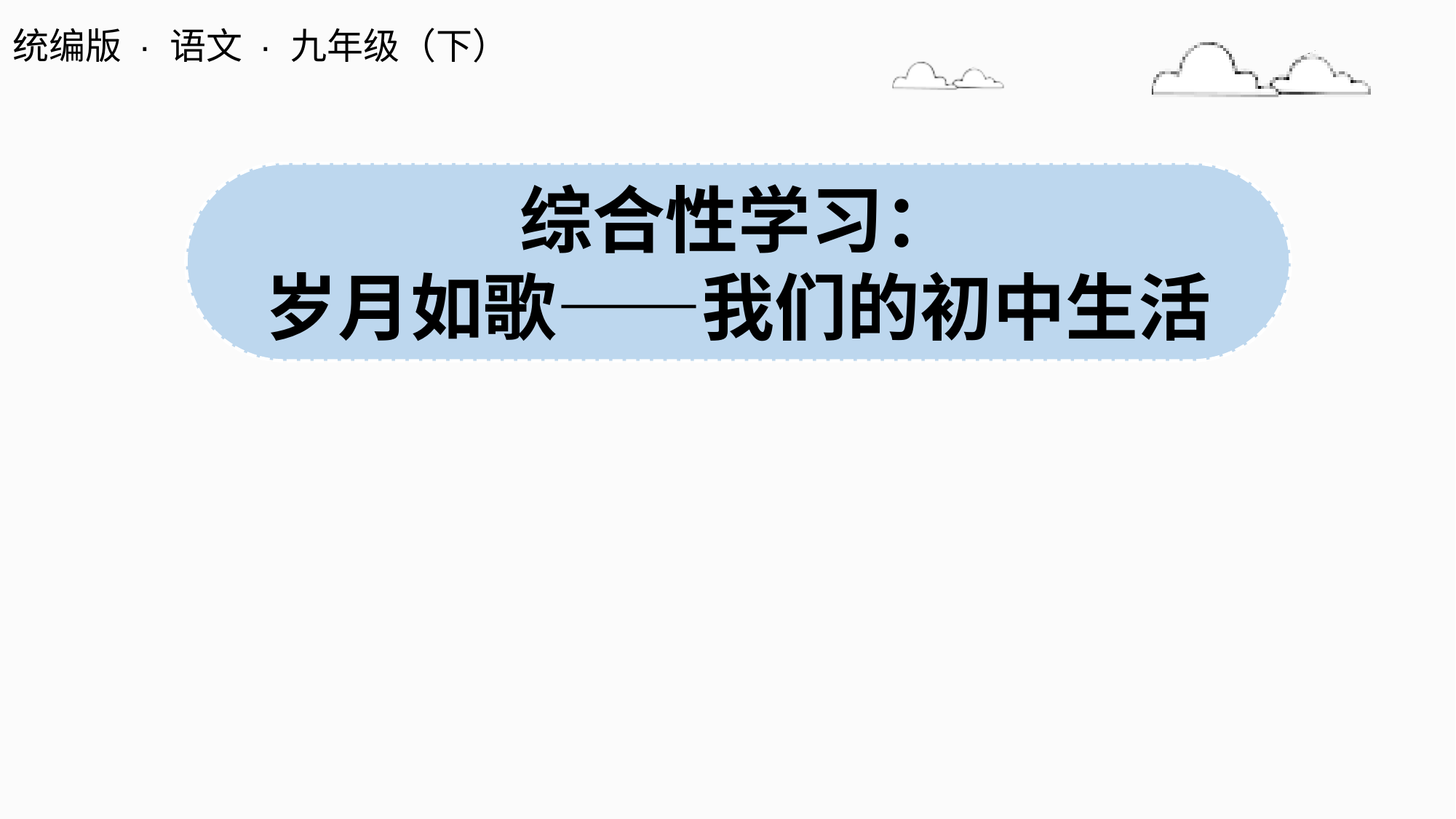

统编版 · 语文 · 九年级（下）
综合性学习：
岁月如歌——我们的初中生活